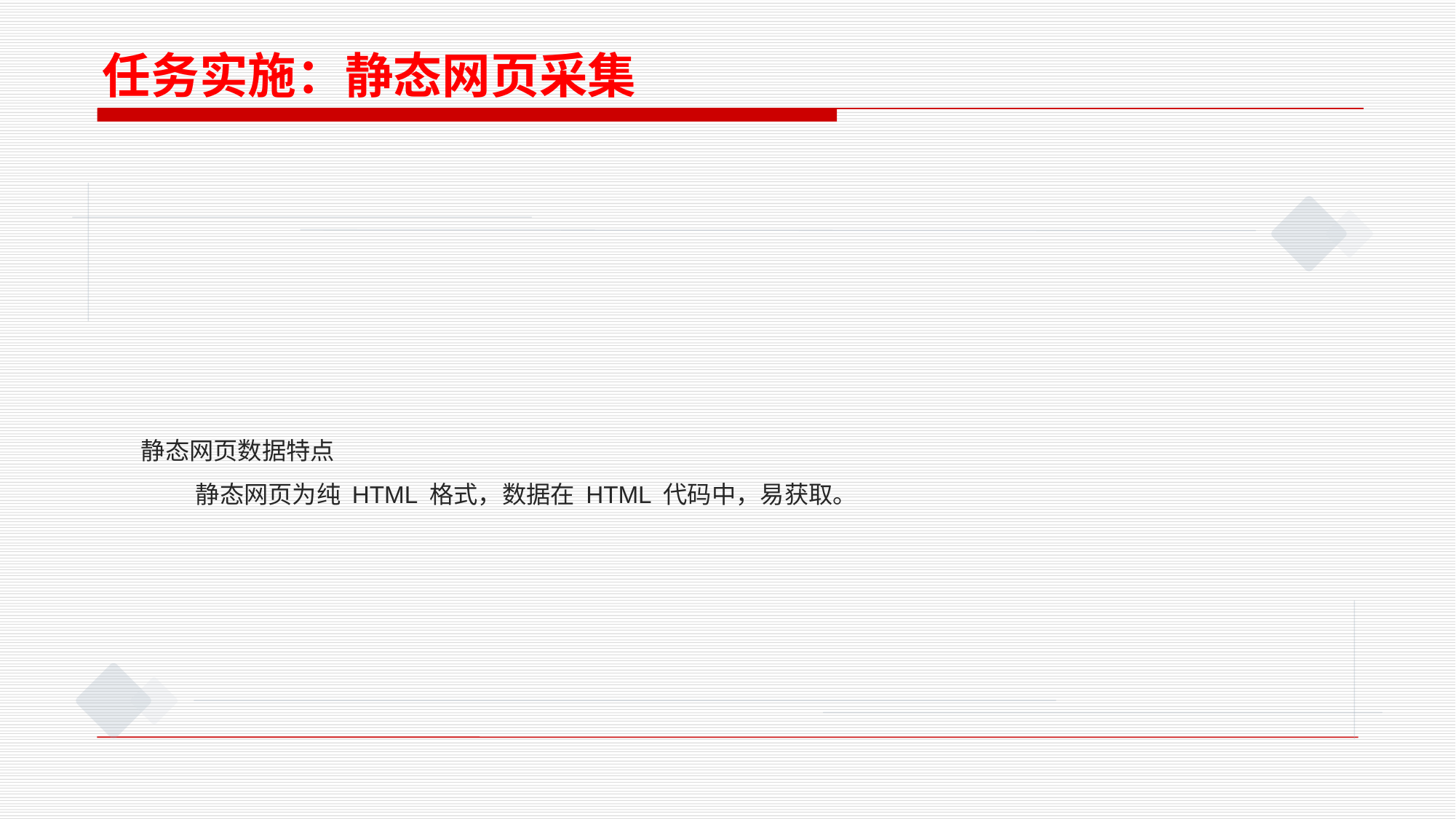

任务实施：静态网页采集

静态网页数据特点
静态网页为纯 HTML 格式，数据在 HTML 代码中，易获取。